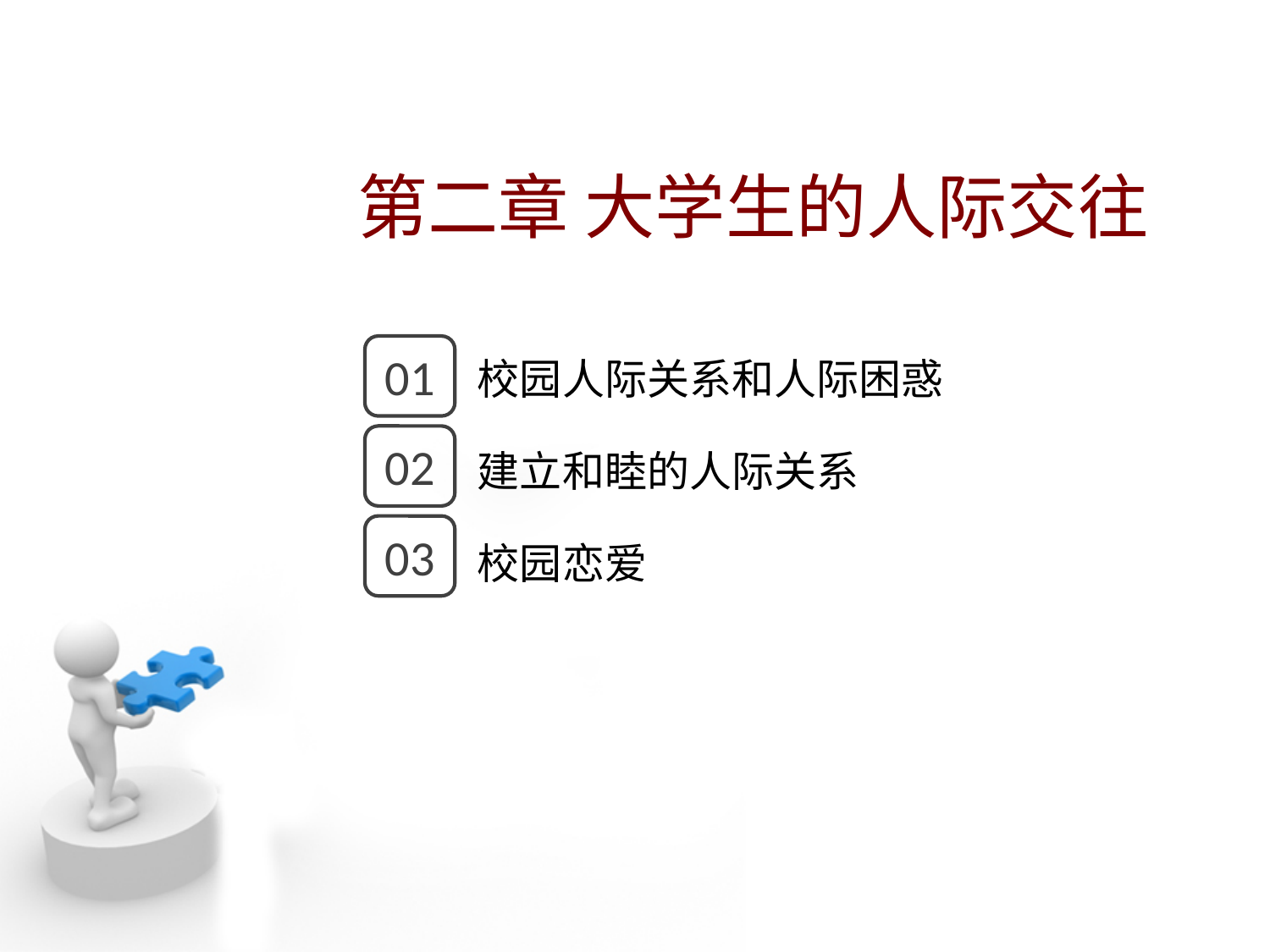

第二章 大学生的人际交往

点击添加文本
01
校园人际关系和人际困惑
点击添加文本
02
建立和睦的人际关系
03
校园恋爱
点击添加文本
点击添加文本